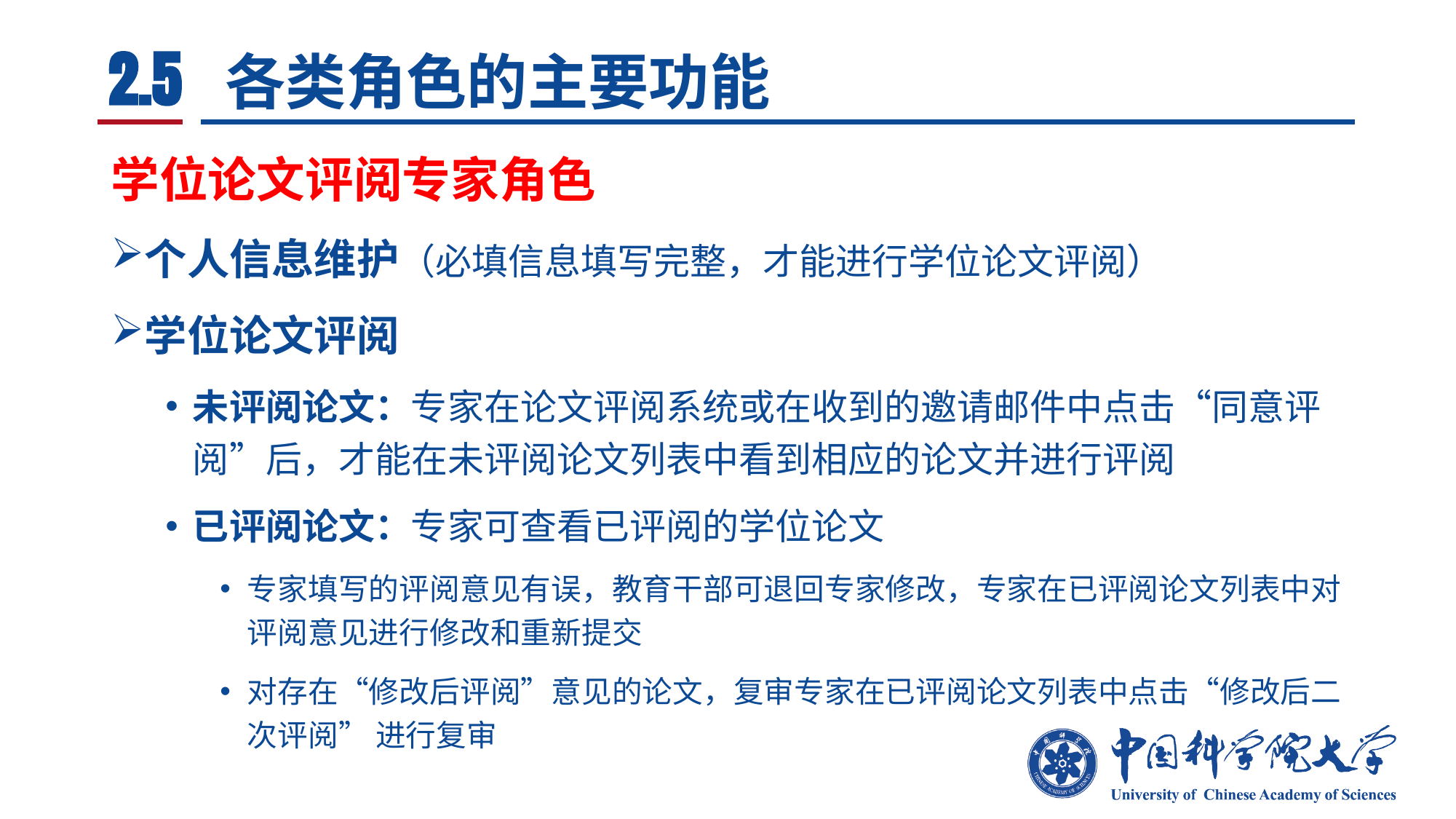

# 2.5  各类角色的主要功能
学位论文评阅专家角色
个人信息维护（必填信息填写完整，才能进行学位论文评阅）
学位论文评阅
未评阅论文：专家在论文评阅系统或在收到的邀请邮件中点击“同意评阅”后，才能在未评阅论文列表中看到相应的论文并进行评阅
已评阅论文：专家可查看已评阅的学位论文
专家填写的评阅意见有误，教育干部可退回专家修改，专家在已评阅论文列表中对评阅意见进行修改和重新提交
对存在“修改后评阅”意见的论文，复审专家在已评阅论文列表中点击“修改后二次评阅” 进行复审